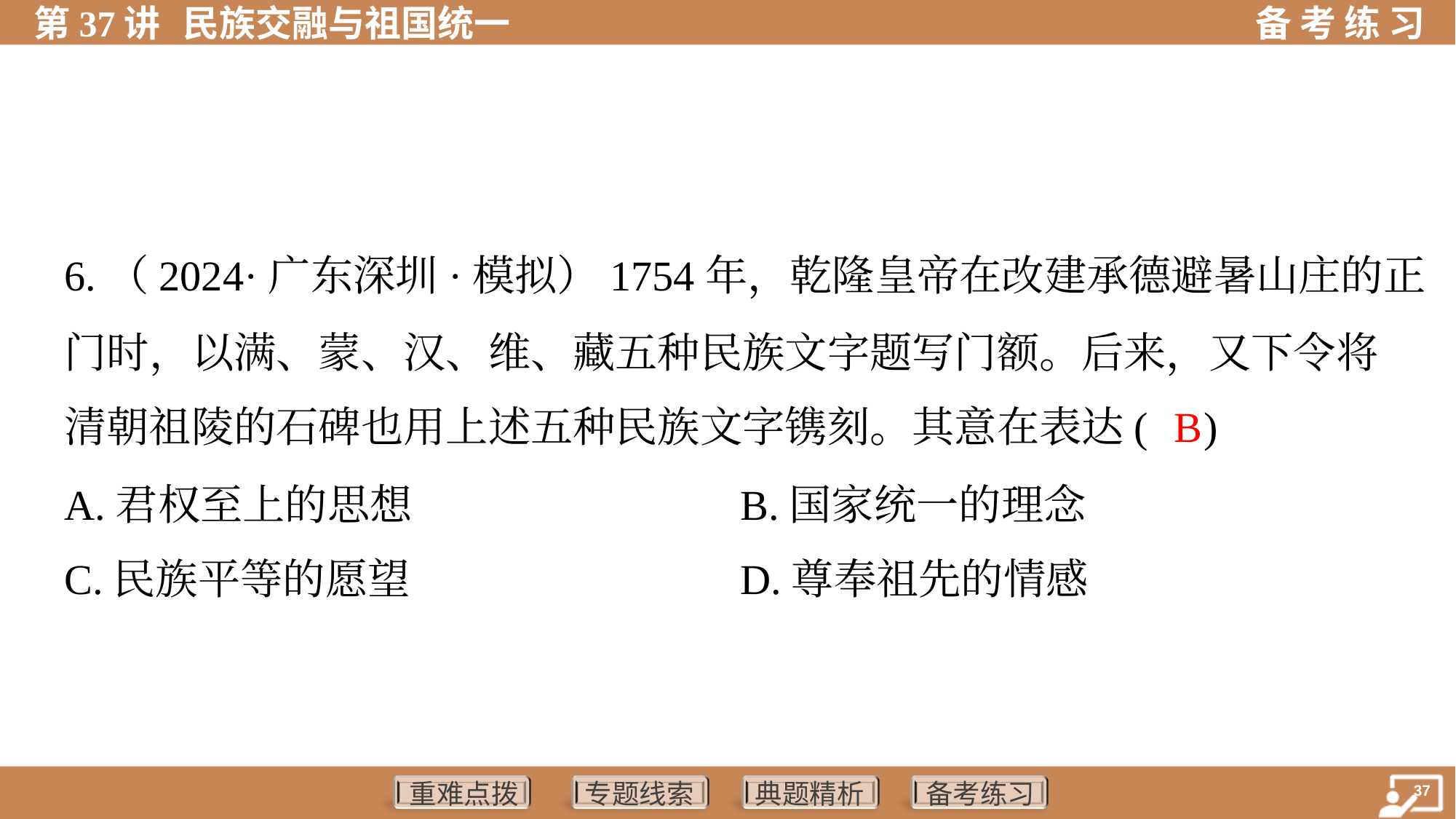

6.（2024·广东深圳·模拟）1754年，乾隆皇帝在改建承德避暑山庄的正
门时，以满、蒙、汉、维、藏五种民族文字题写门额。后来，又下令将
清朝祖陵的石碑也用上述五种民族文字镌刻。其意在表达(     )
B
A.君权至上的思想	B.国家统一的理念
C.民族平等的愿望	D.尊奉祖先的情感